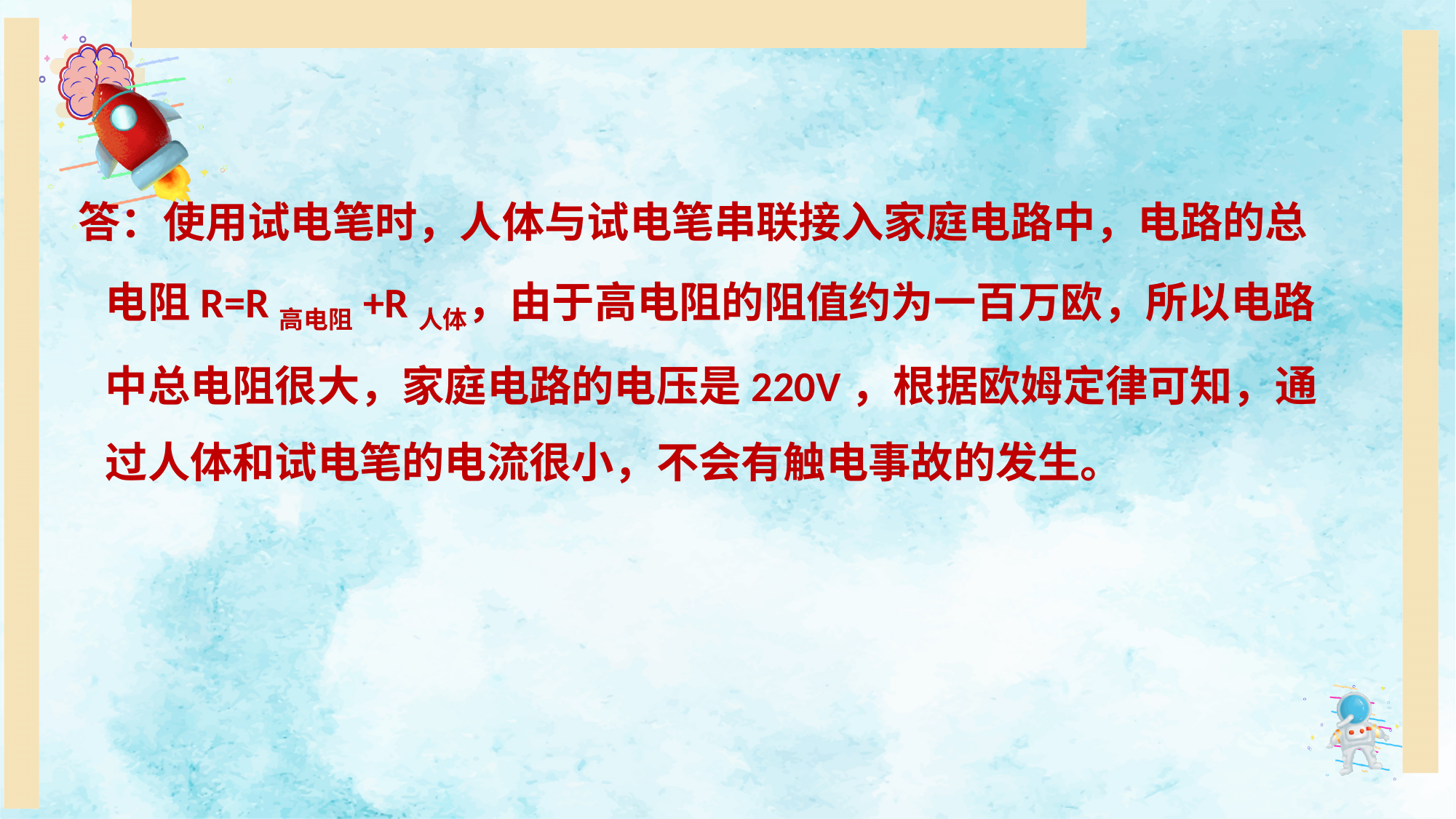

答：使用试电笔时，人体与试电笔串联接入家庭电路中，电路的总电阻R=R高电阻+R人体，由于高电阻的阻值约为一百万欧，所以电路中总电阻很大，家庭电路的电压是220V，根据欧姆定律可知，通过人体和试电笔的电流很小，不会有触电事故的发生。